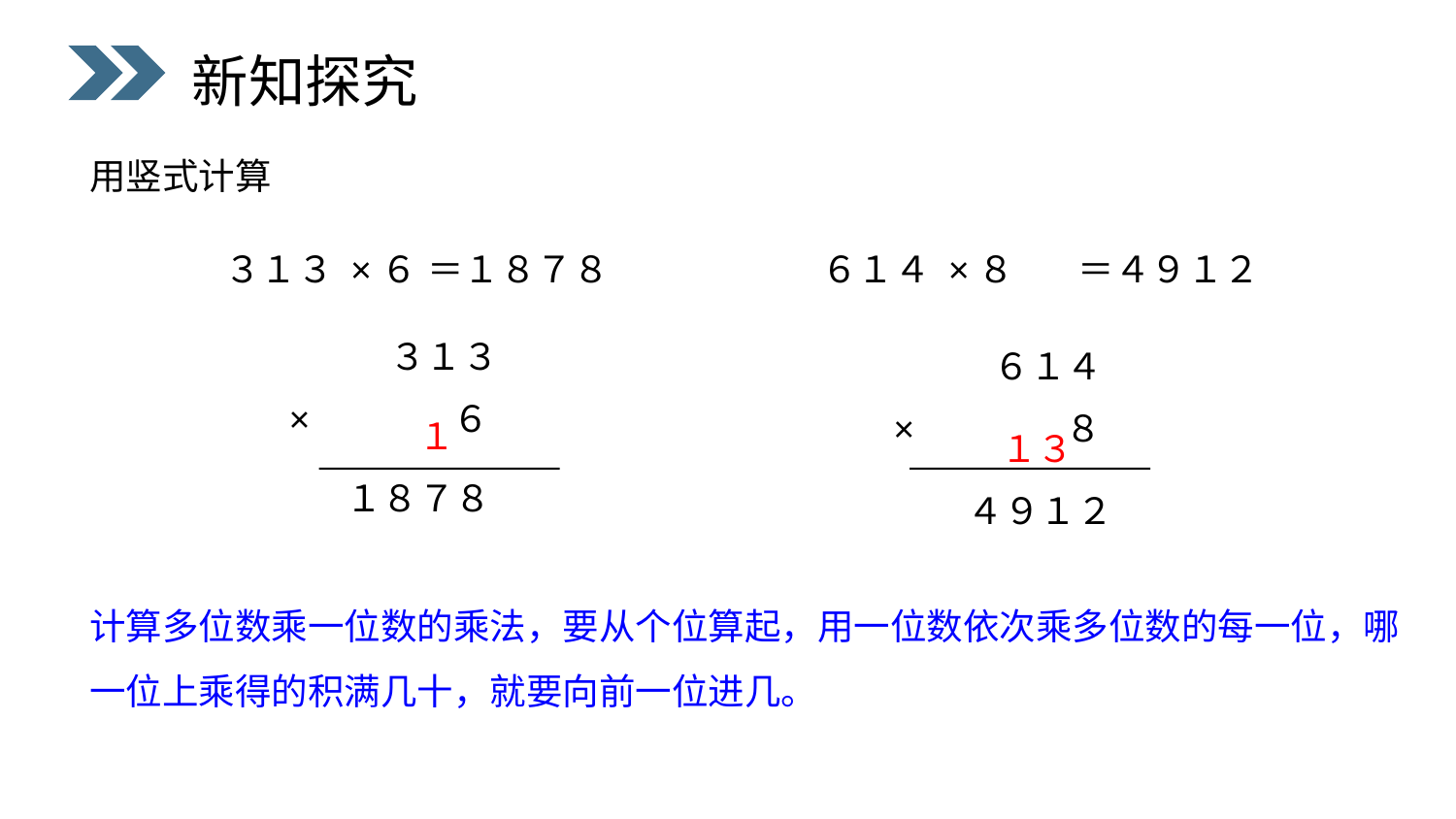

新知探究
用竖式计算
＝４９１２
＝１８７８
３１３ ×６　　                           　　　６１４ ×８
　　　　３１３
　×　　　   ６

　　　　６１４
　×　　　    ８

　　１
１８７８
   １３
４９１２

计算多位数乘一位数的乘法，要从个位算起，用一位数依次乘多位数的每一位，哪一位上乘得的积满几十，就要向前一位进几。